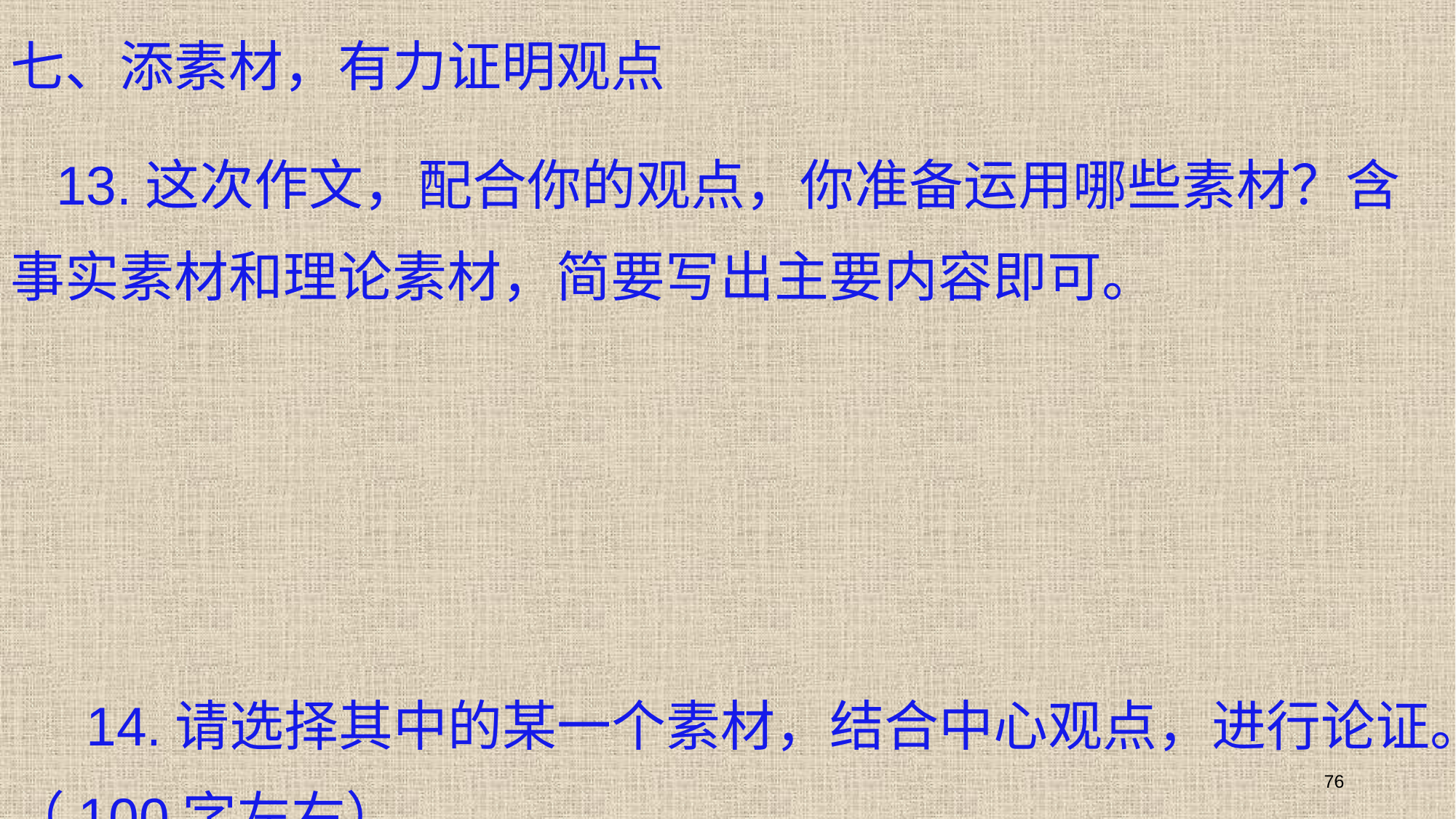

七、添素材，有力证明观点
   13.这次作文，配合你的观点，你准备运用哪些素材？含事实素材和理论素材，简要写出主要内容即可。

     14.请选择其中的某一个素材，结合中心观点，进行论证。（100字左右）

76